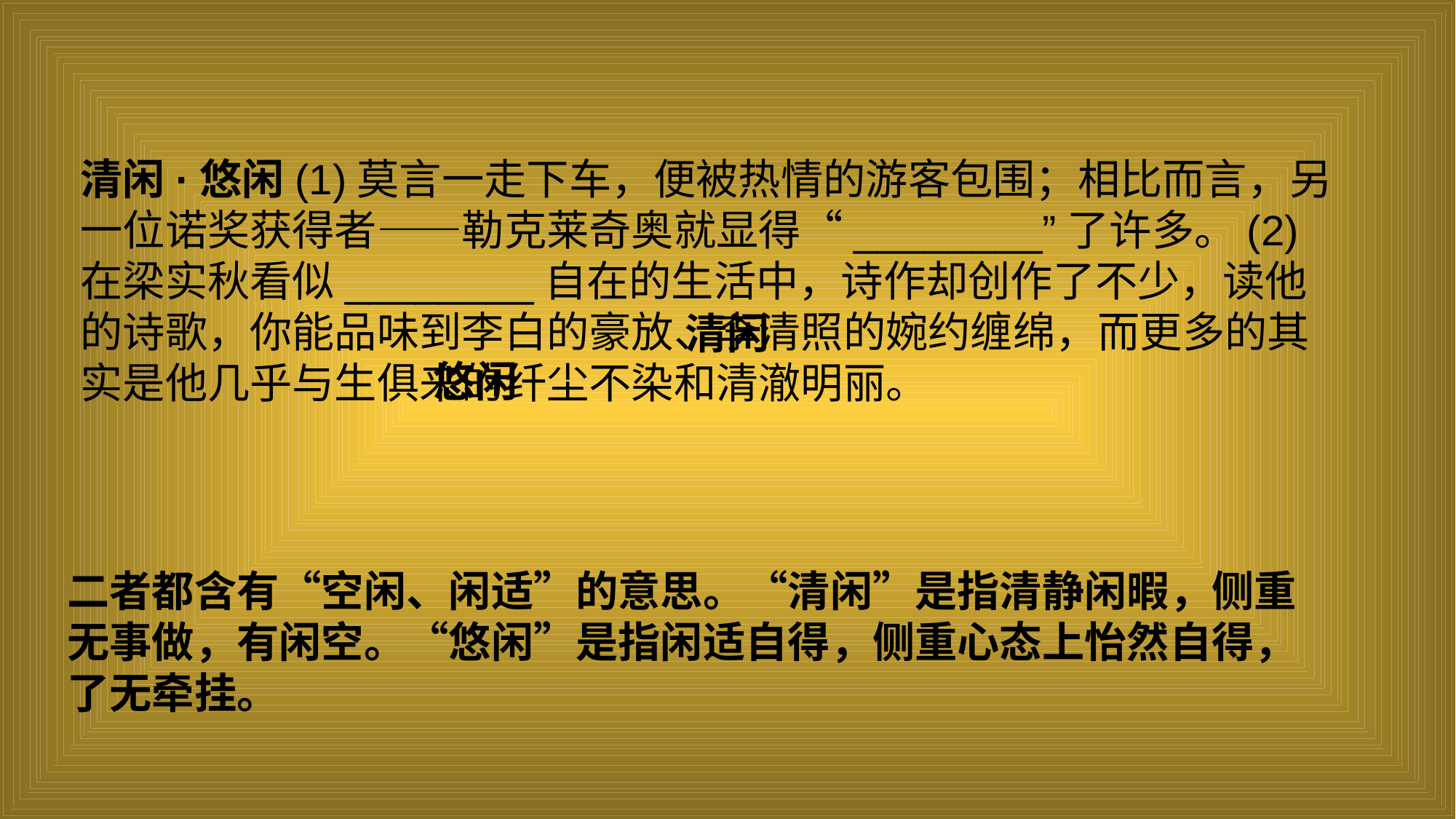

清闲·悠闲(1)莫言一走下车，便被热情的游客包围；相比而言，另一位诺奖获得者——勒克莱奇奥就显得“________”了许多。(2)在梁实秋看似________自在的生活中，诗作却创作了不少，读他的诗歌，你能品味到李白的豪放、李清照的婉约缠绵，而更多的其实是他几乎与生俱来的纤尘不染和清澈明丽。

清闲
悠闲
二者都含有“空闲、闲适”的意思。“清闲”是指清静闲暇，侧重无事做，有闲空。“悠闲”是指闲适自得，侧重心态上怡然自得，了无牵挂。